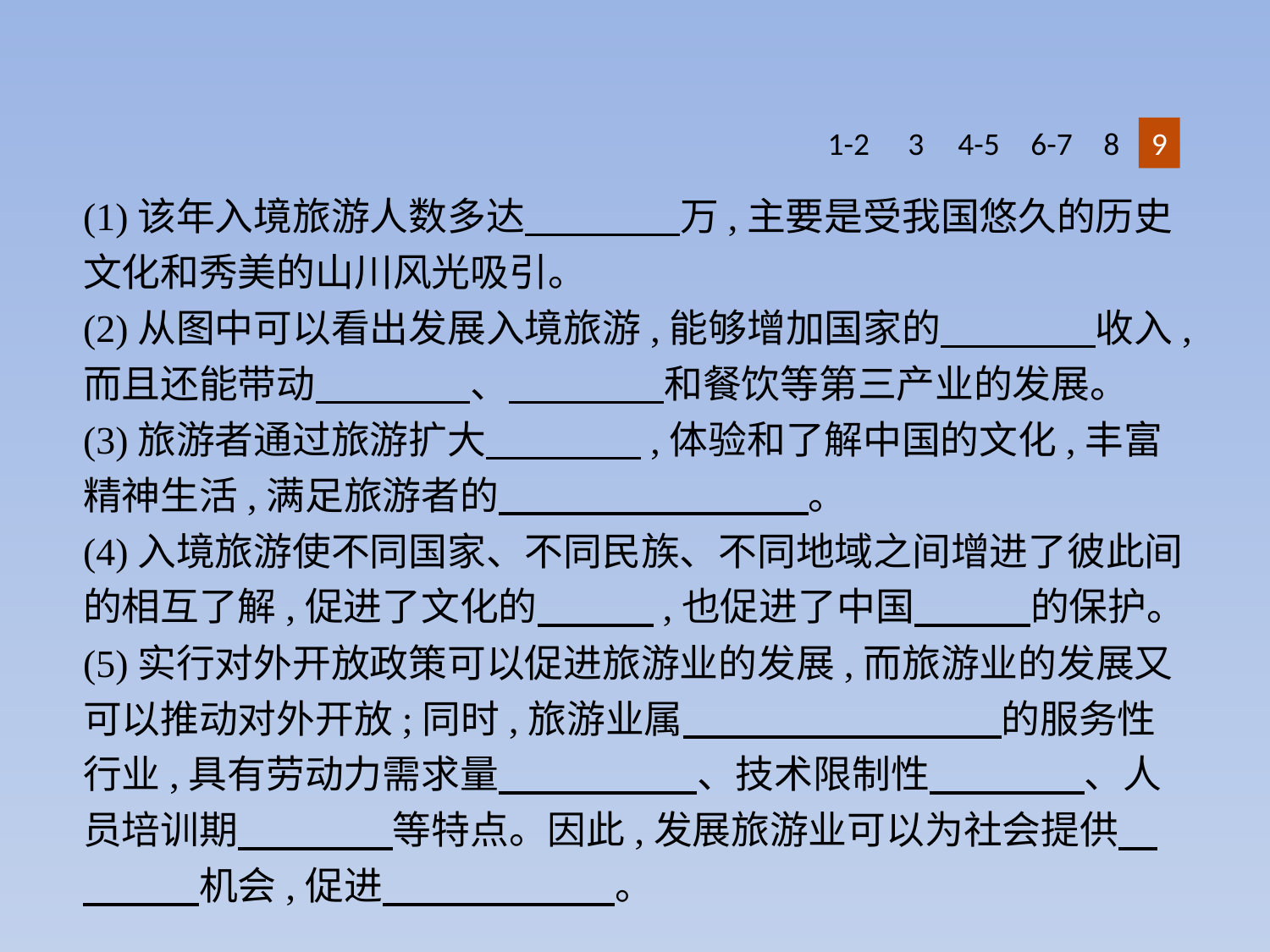

1-2
3
4-5
6-7
8
9
(1)该年入境旅游人数多达　　　　万,主要是受我国悠久的历史文化和秀美的山川风光吸引。
(2)从图中可以看出发展入境旅游,能够增加国家的　　　　收入,而且还能带动　　　　、　　　　和餐饮等第三产业的发展。
(3)旅游者通过旅游扩大　　　　,体验和了解中国的文化,丰富精神生活,满足旅游者的　　　　　　　　。
(4)入境旅游使不同国家、不同民族、不同地域之间增进了彼此间的相互了解,促进了文化的　　　,也促进了中国　　　的保护。
(5)实行对外开放政策可以促进旅游业的发展,而旅游业的发展又可以推动对外开放;同时,旅游业属　　　 　　　　　的服务性行业,具有劳动力需求量　　     　　、技术限制性　　　　、人员培训期　　　　等特点。因此,发展旅游业可以为社会提供　　　　机会,促进　　　　　　。